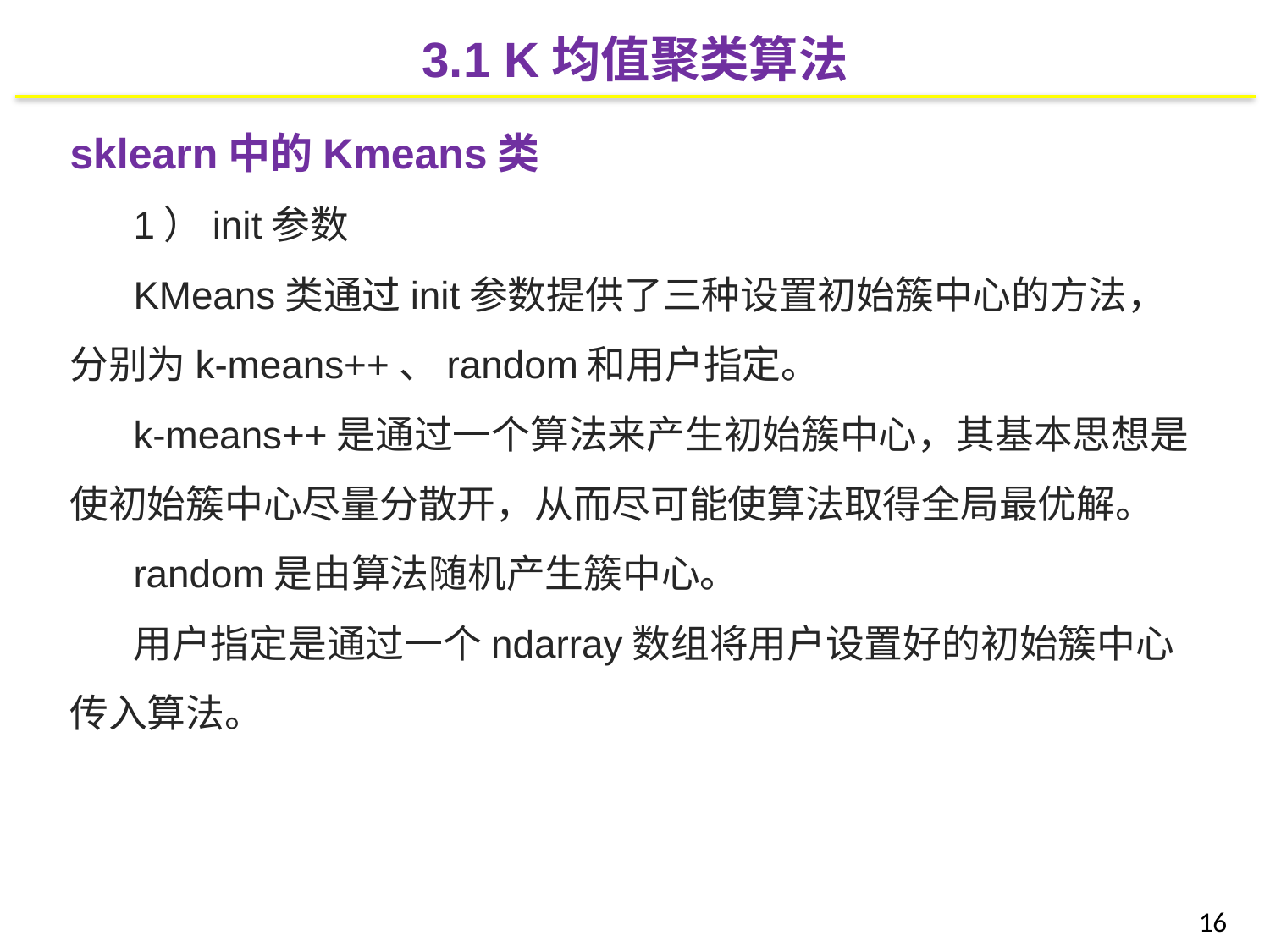

3.1 K均值聚类算法
sklearn中的Kmeans类
1）init参数
KMeans类通过init参数提供了三种设置初始簇中心的方法，分别为k-means++、random和用户指定。
k-means++是通过一个算法来产生初始簇中心，其基本思想是使初始簇中心尽量分散开，从而尽可能使算法取得全局最优解。
random是由算法随机产生簇中心。
用户指定是通过一个ndarray数组将用户设置好的初始簇中心传入算法。
16